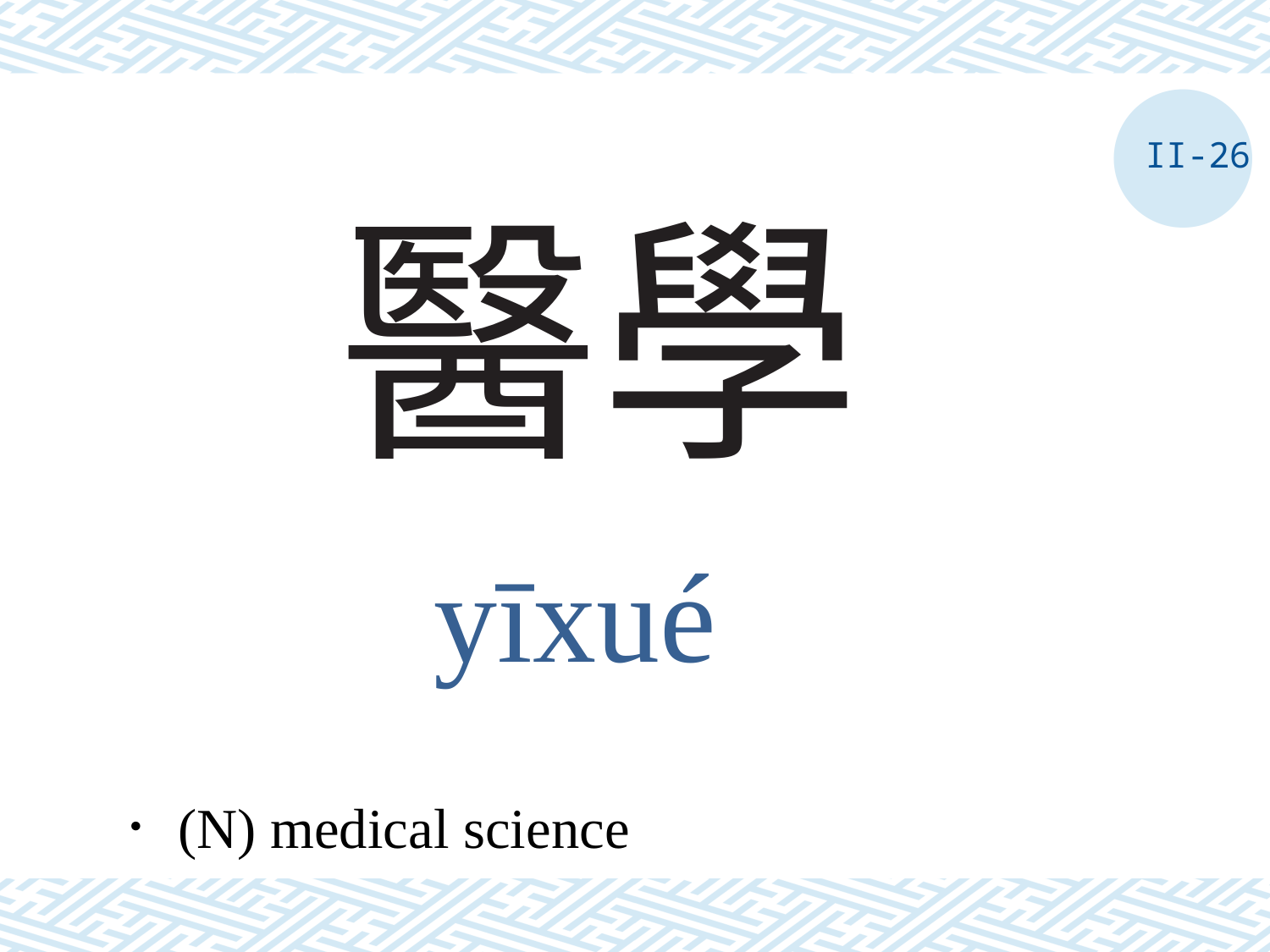

II-26

# 醫學
yīxué
．(N) medical science